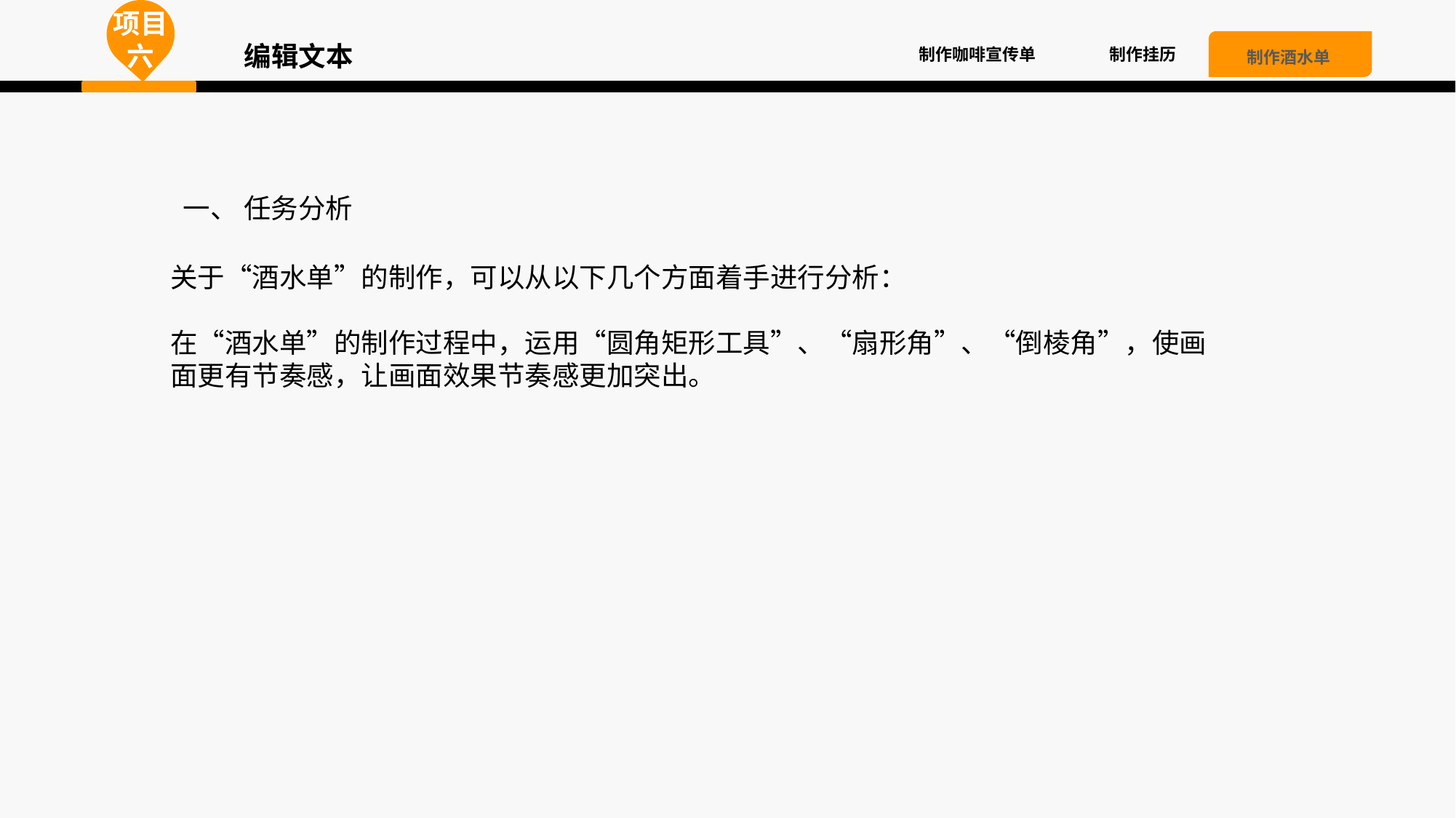

项目六

编辑文本
制作挂历
制作咖啡宣传单

制作酒水单
 一、 任务分析
关于“酒水单”的制作，可以从以下几个方面着手进行分析：

在“酒水单”的制作过程中，运用“圆角矩形工具”、“扇形角”、“倒棱角”，使画面更有节奏感，让画面效果节奏感更加突出。